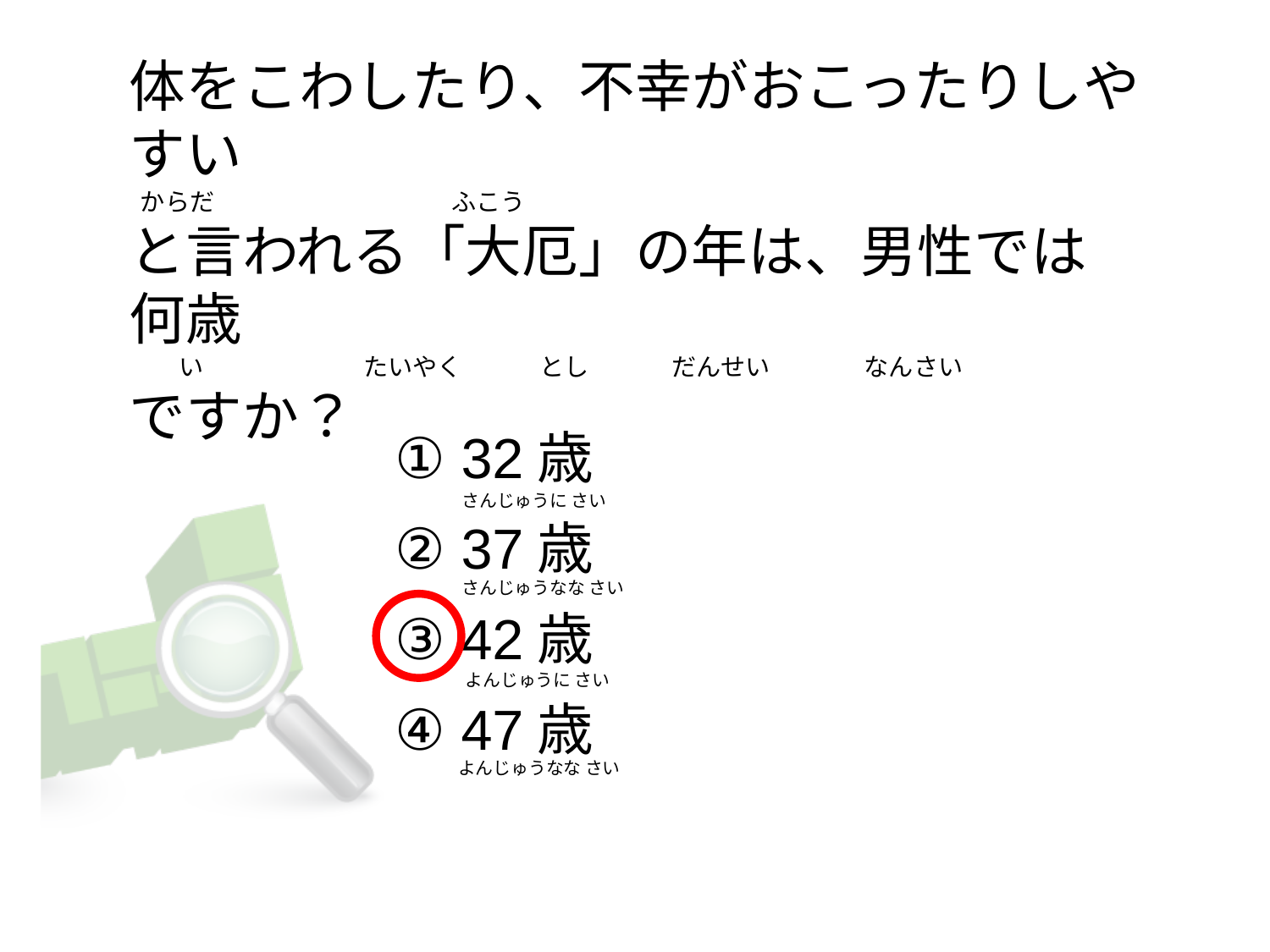

# 体をこわしたり、不幸がおこったりしやすい  からだ                                           ふこう と言われる「大厄」の年は、男性では何歳           い                             たいやく              とし               だんせい                 なんさい ですか？
① 32歳
② 37歳
③ 42歳
④ 47歳
さんじゅうに さい
さんじゅうなな さい

よんじゅうに さい
よんじゅうなな さい